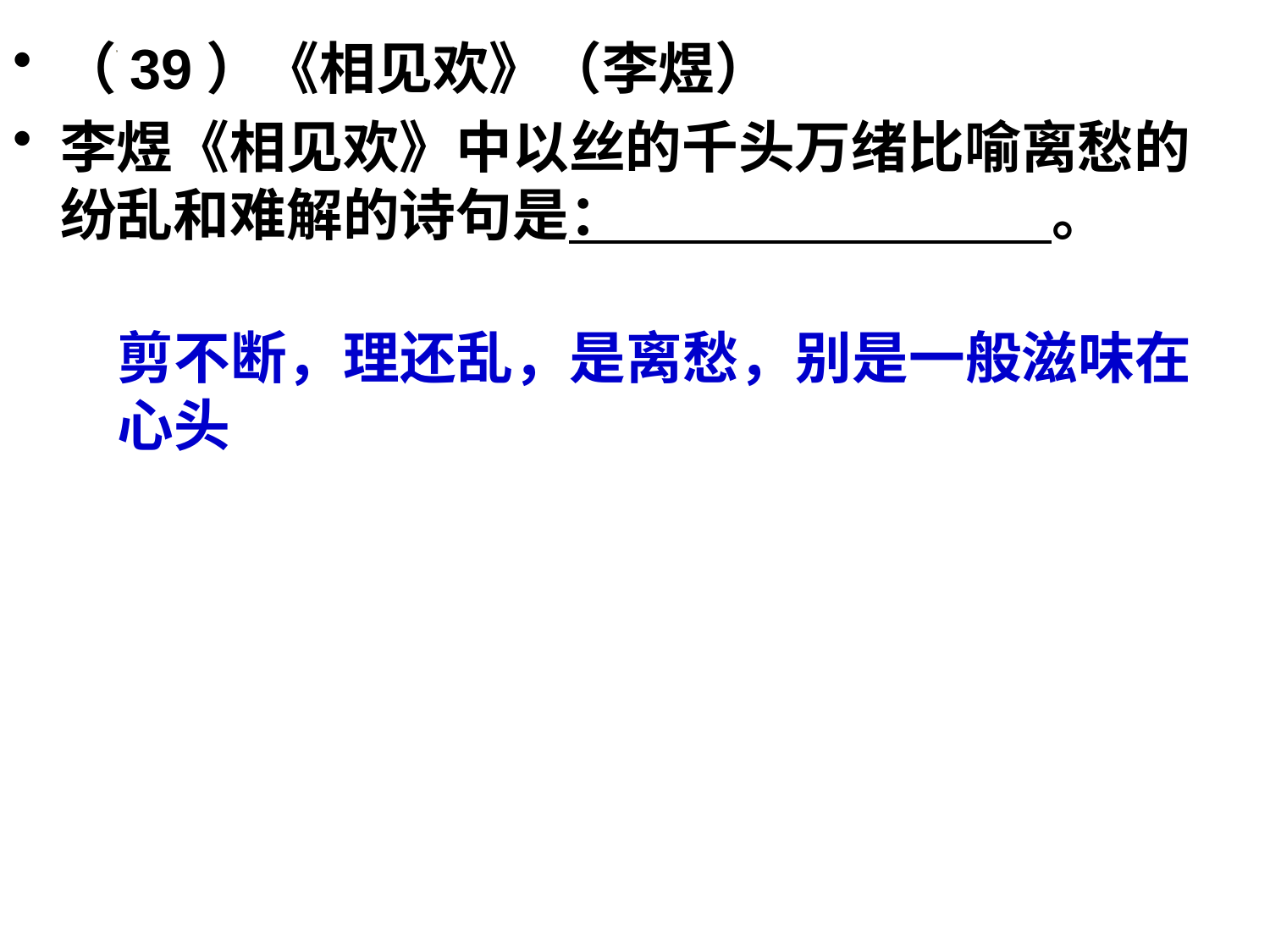

（39）《相见欢》（李煜）
李煜《相见欢》中以丝的千头万绪比喻离愁的纷乱和难解的诗句是：                                 。
#
剪不断，理还乱，是离愁，别是一般滋味在心头